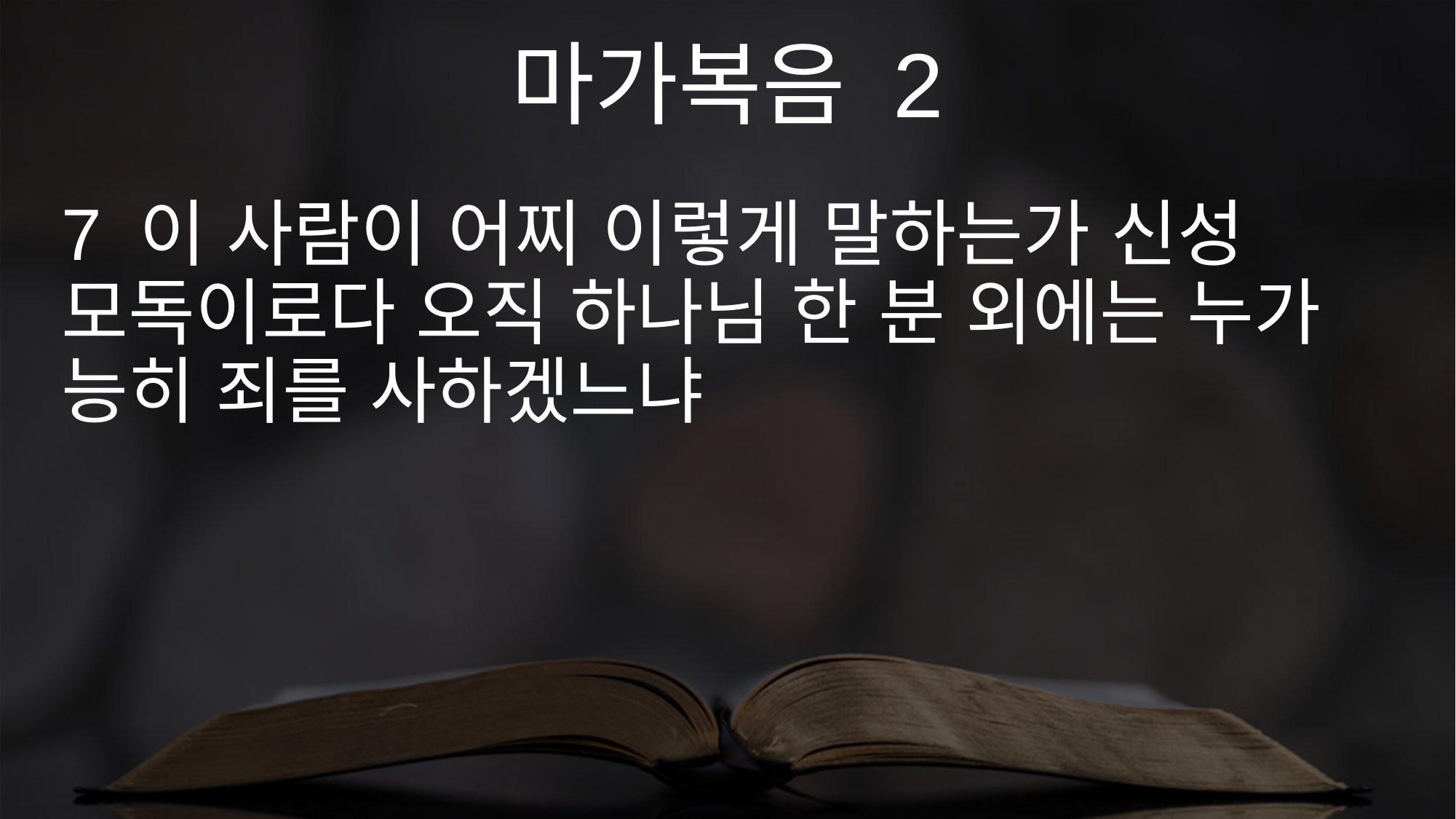

마가복음 2
7 이 사람이 어찌 이렇게 말하는가 신성 모독이로다 오직 하나님 한 분 외에는 누가 능히 죄를 사하겠느냐